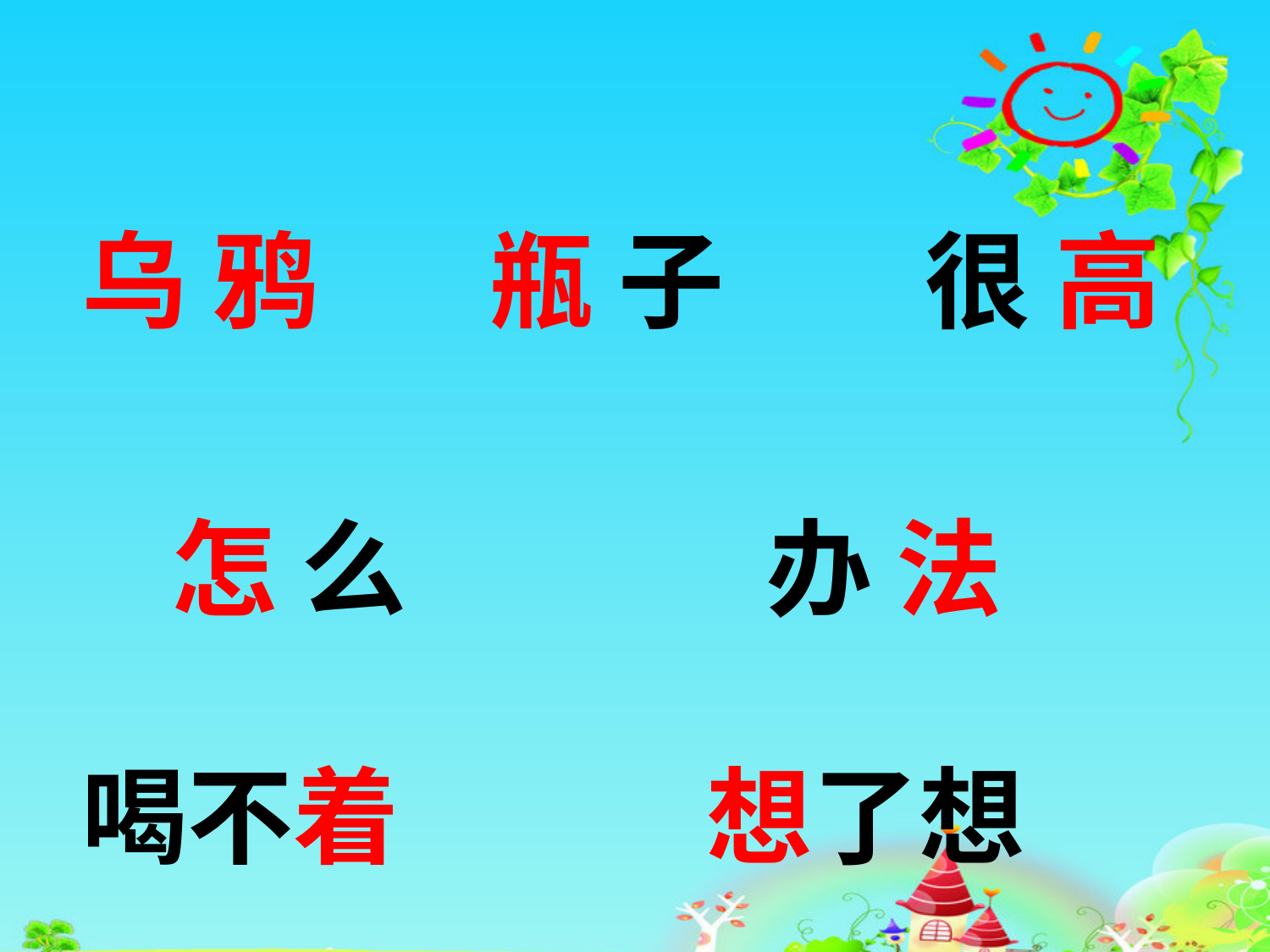

乌 鸦
瓶 子
很 高
怎 么
办 法
喝不着
想了想